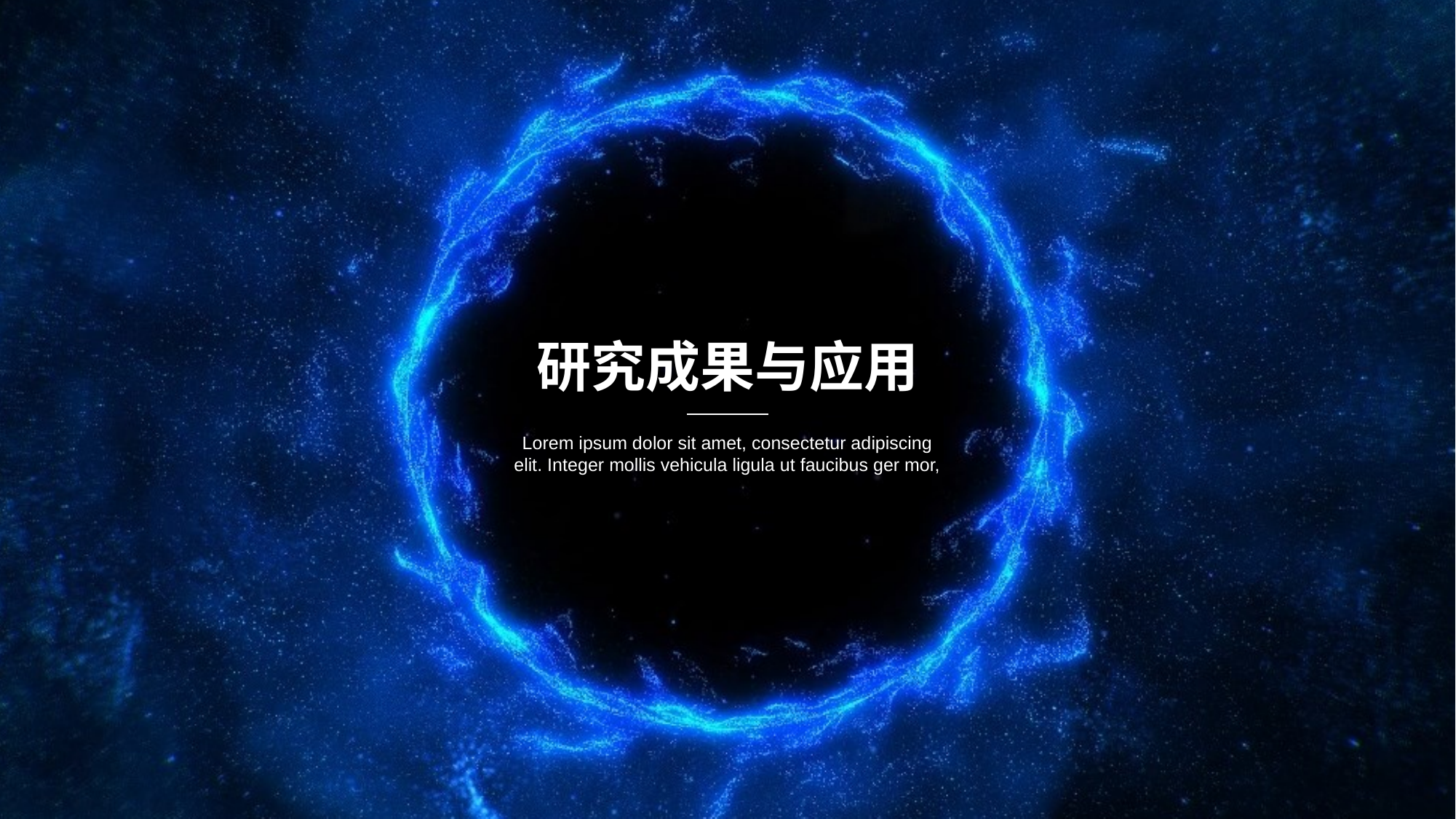

研究成果与应用
Lorem ipsum dolor sit amet, consectetur adipiscing elit. Integer mollis vehicula ligula ut faucibus ger mor,